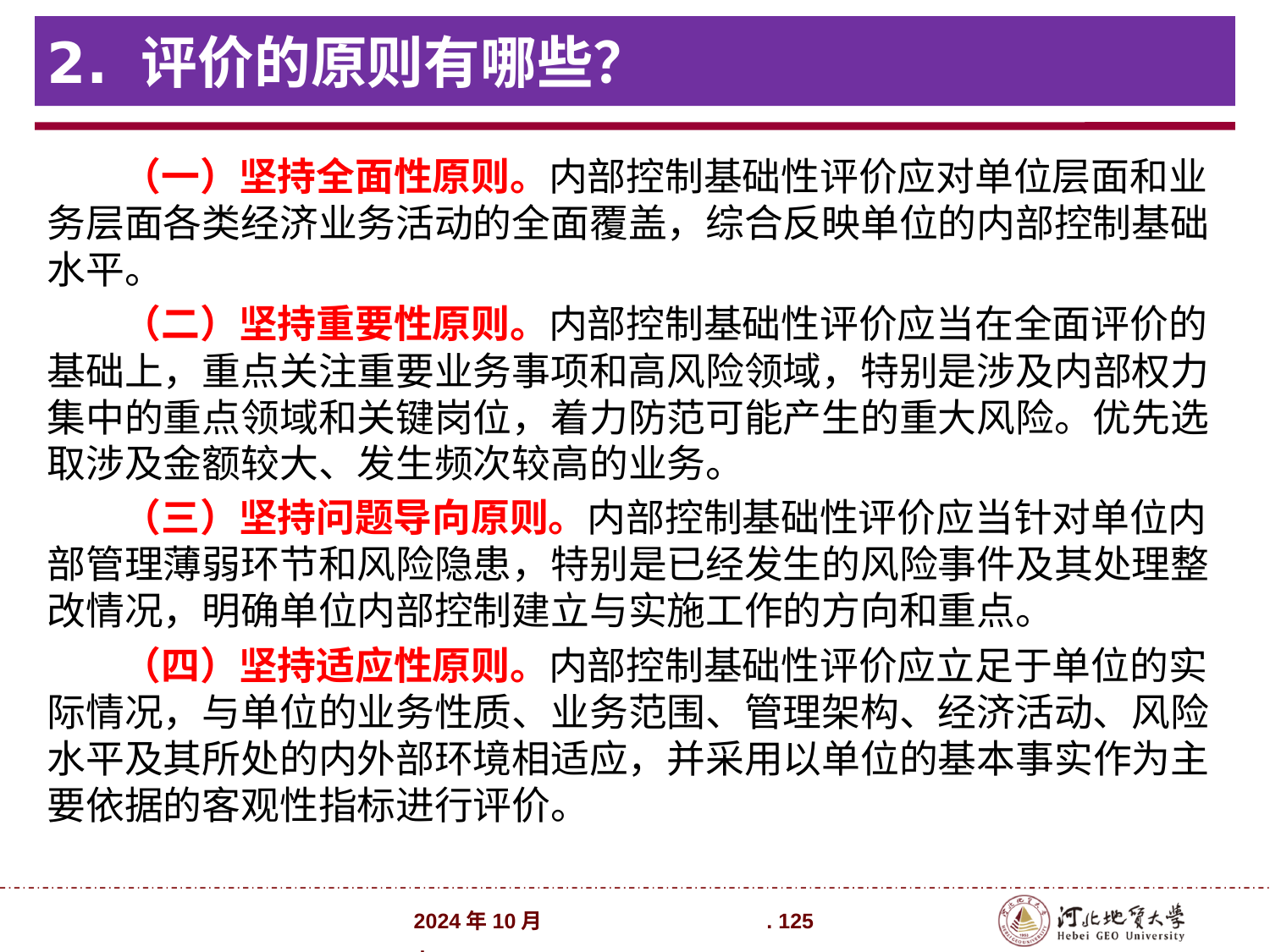

# 2. 评价的原则有哪些？
（一）坚持全面性原则。内部控制基础性评价应对单位层面和业务层面各类经济业务活动的全面覆盖，综合反映单位的内部控制基础水平。
（二）坚持重要性原则。内部控制基础性评价应当在全面评价的基础上，重点关注重要业务事项和高风险领域，特别是涉及内部权力集中的重点领域和关键岗位，着力防范可能产生的重大风险。优先选取涉及金额较大、发生频次较高的业务。
（三）坚持问题导向原则。内部控制基础性评价应当针对单位内部管理薄弱环节和风险隐患，特别是已经发生的风险事件及其处理整改情况，明确单位内部控制建立与实施工作的方向和重点。
（四）坚持适应性原则。内部控制基础性评价应立足于单位的实际情况，与单位的业务性质、业务范围、管理架构、经济活动、风险水平及其所处的内外部环境相适应，并采用以单位的基本事实作为主要依据的客观性指标进行评价。
2024年10月                                             . 125 .